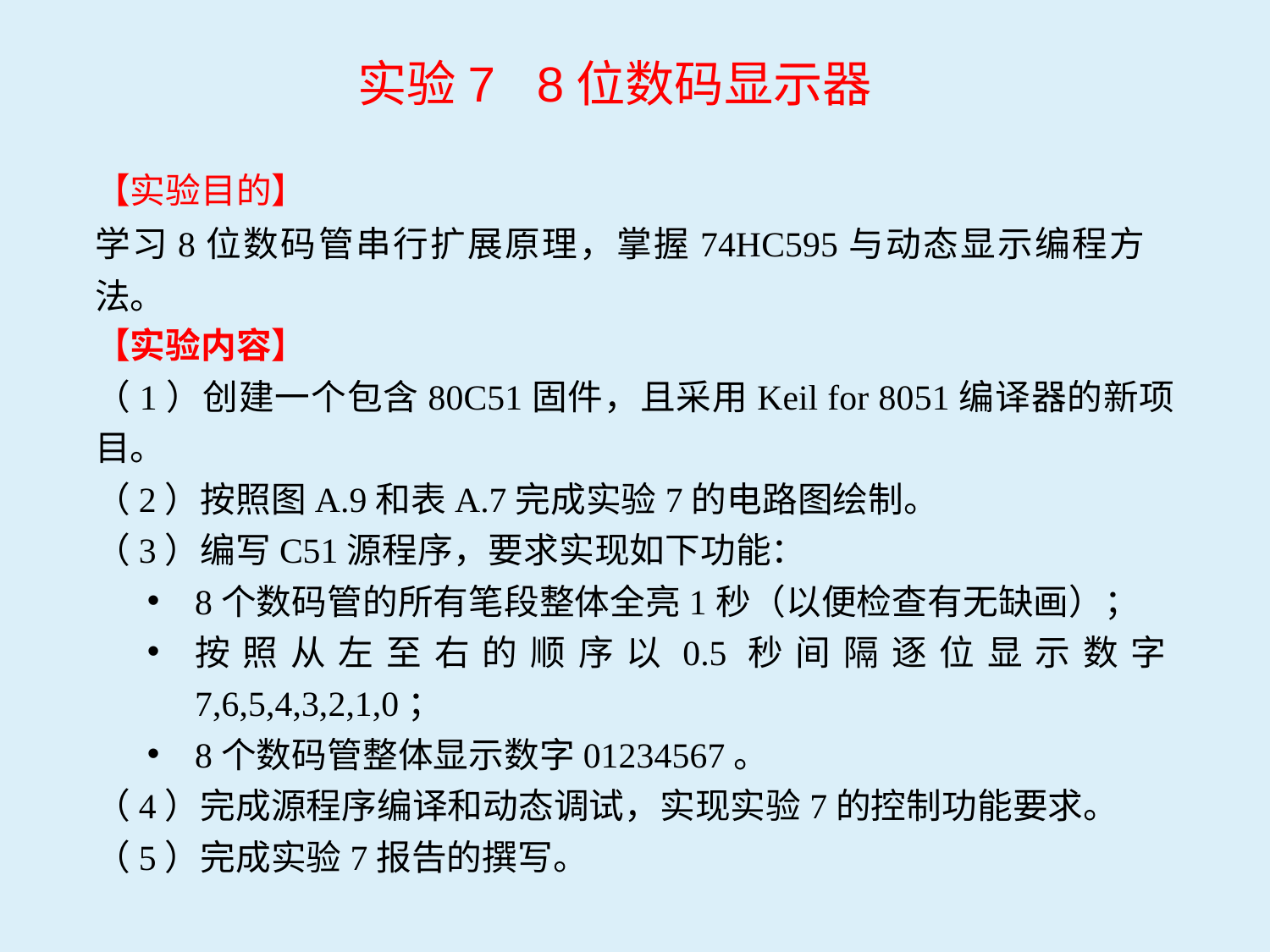

实验7   8位数码显示器
【实验目的】
学习8位数码管串行扩展原理，掌握74HC595与动态显示编程方法。
【实验内容】
（1）创建一个包含80C51固件，且采用Keil for 8051编译器的新项目。
（2）按照图A.9和表A.7完成实验7的电路图绘制。
（3）编写C51源程序，要求实现如下功能：
8个数码管的所有笔段整体全亮1秒（以便检查有无缺画）；
按照从左至右的顺序以0.5秒间隔逐位显示数字7,6,5,4,3,2,1,0；
8个数码管整体显示数字01234567。
（4）完成源程序编译和动态调试，实现实验7的控制功能要求。
（5）完成实验7报告的撰写。